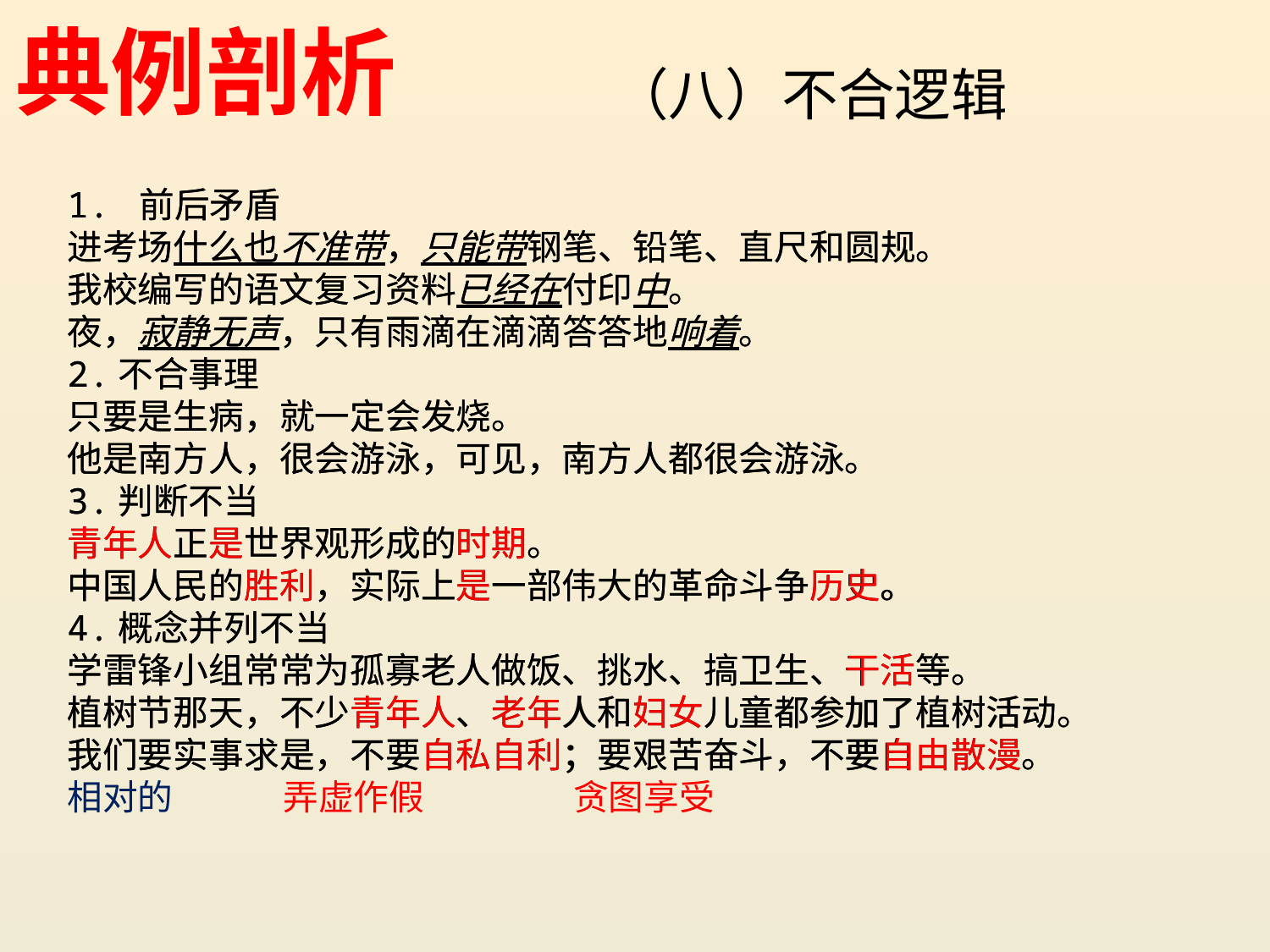

典例剖析
（八）不合逻辑
1. 前后矛盾
进考场什么也不准带，只能带钢笔、铅笔、直尺和圆规。
我校编写的语文复习资料已经在付印中。
夜，寂静无声，只有雨滴在滴滴答答地响着。
2.不合事理
只要是生病，就一定会发烧。
他是南方人，很会游泳，可见，南方人都很会游泳。
3.判断不当
青年人正是世界观形成的时期。
中国人民的胜利，实际上是一部伟大的革命斗争历史。
4.概念并列不当
学雷锋小组常常为孤寡老人做饭、挑水、搞卫生、干活等。
植树节那天，不少青年人、老年人和妇女儿童都参加了植树活动。
我们要实事求是，不要自私自利；要艰苦奋斗，不要自由散漫。
1. 前后矛盾
进考场什么也不准带，只能带钢笔、铅笔、直尺和圆规。
我校编写的语文复习资料已经在付印中。
夜，寂静无声，只有雨滴在滴滴答答地响着。
2.不合事理
只要是生病，就一定会发烧。
他是南方人，很会游泳，可见，南方人都很会游泳。
3.判断不当
青年人正是世界观形成的时期。
中国人民的胜利，实际上是一部伟大的革命斗争历史。
4.概念并列不当
学雷锋小组常常为孤寡老人做饭、挑水、搞卫生、干活等。
植树节那天，不少青年人、老年人和妇女儿童都参加了植树活动。
我们要实事求是，不要自私自利；要艰苦奋斗，不要自由散漫。
相对的              弄虚作假                   贪图享受